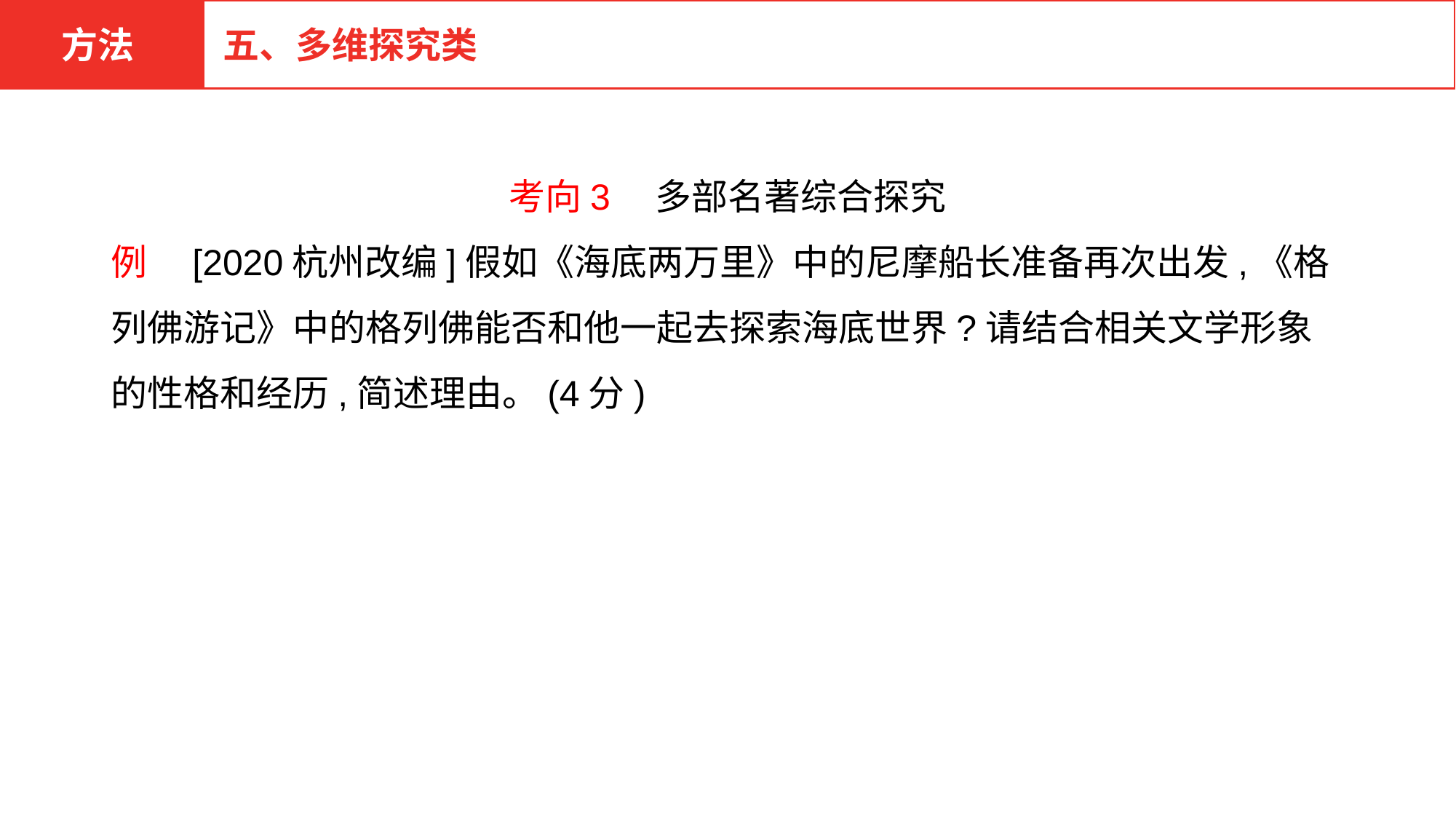

方法
五、多维探究类
考向3　多部名著综合探究
例　[2020杭州改编]假如《海底两万里》中的尼摩船长准备再次出发,《格列佛游记》中的格列佛能否和他一起去探索海底世界?请结合相关文学形象的性格和经历,简述理由。(4分)